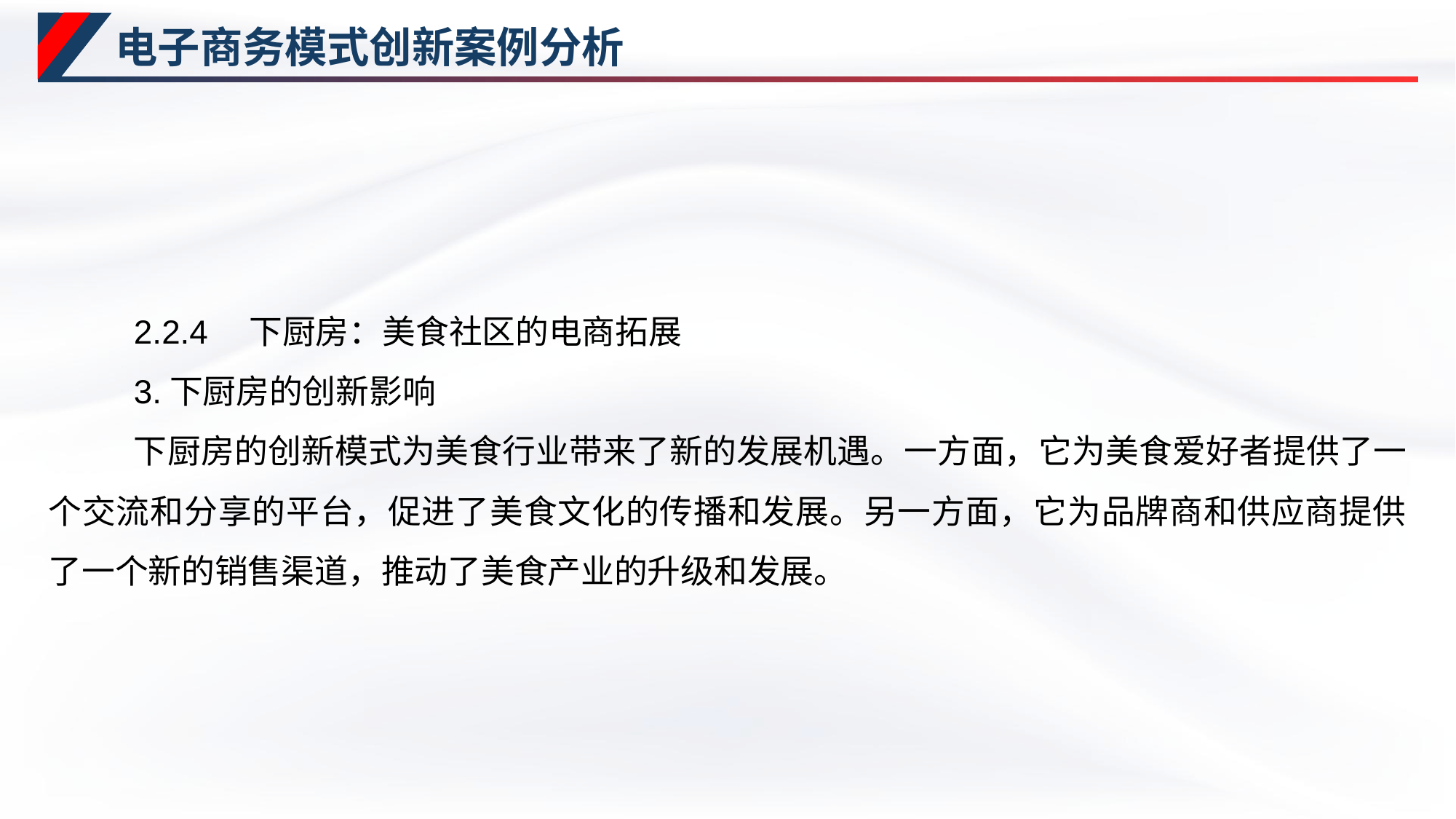

# 电子商务模式创新案例分析
2.2.4　下厨房：美食社区的电商拓展
3.下厨房的创新影响
下厨房的创新模式为美食行业带来了新的发展机遇。一方面，它为美食爱好者提供了一个交流和分享的平台，促进了美食文化的传播和发展。另一方面，它为品牌商和供应商提供了一个新的销售渠道，推动了美食产业的升级和发展。